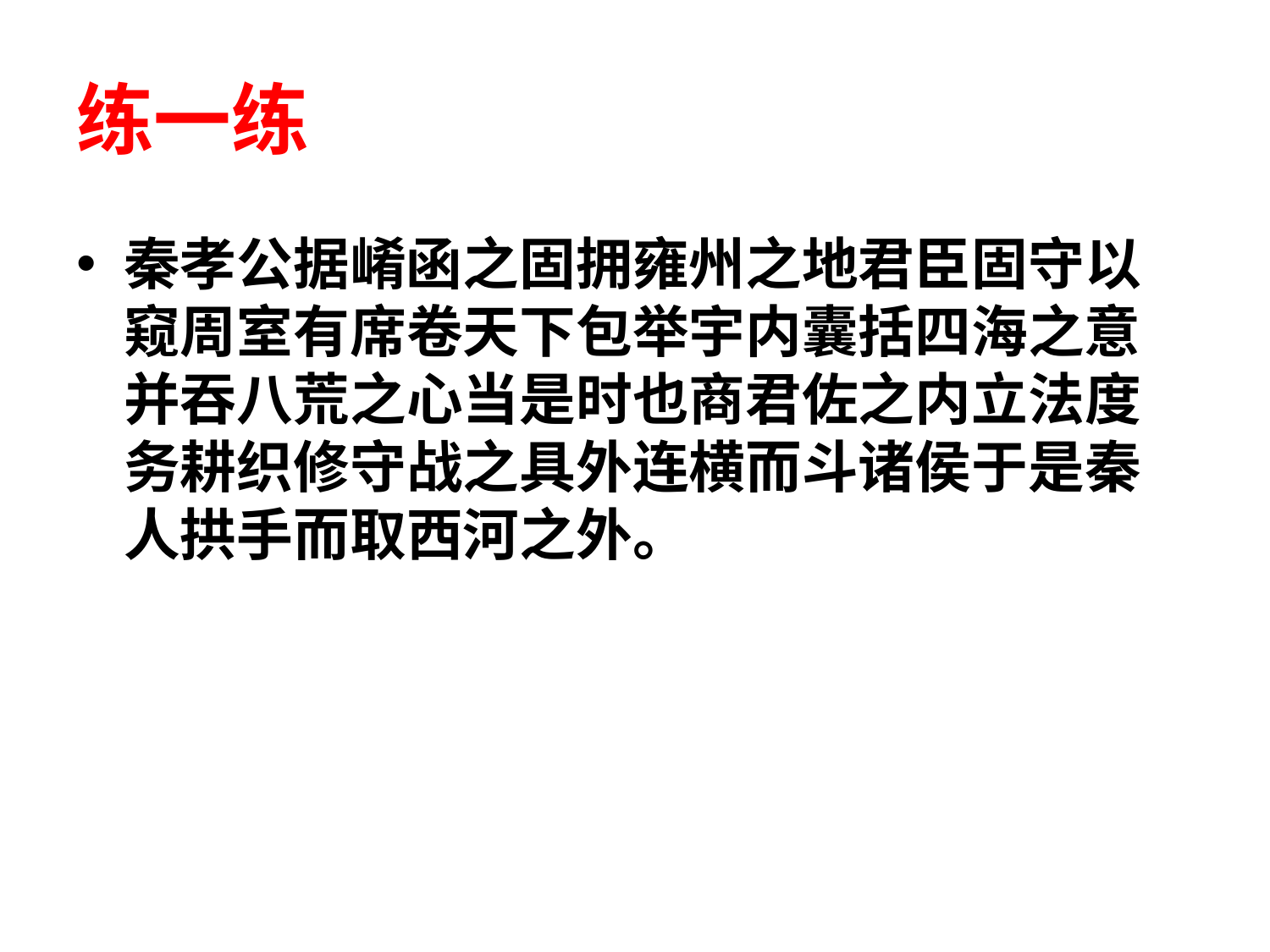

# 练一练
秦孝公据崤函之固拥雍州之地君臣固守以窥周室有席卷天下包举宇内囊括四海之意并吞八荒之心当是时也商君佐之内立法度务耕织修守战之具外连横而斗诸侯于是秦人拱手而取西河之外。